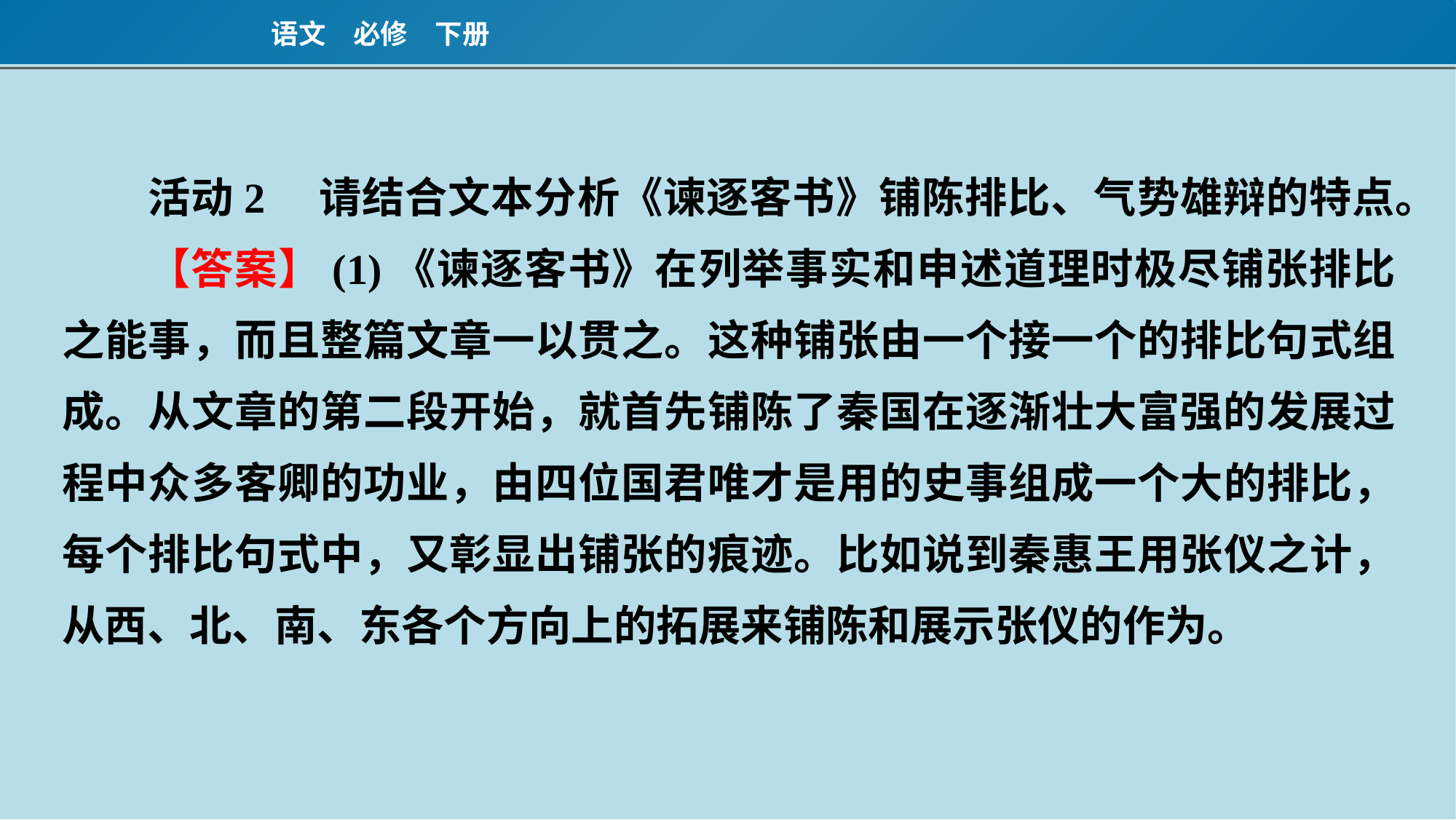

活动2　请结合文本分析《谏逐客书》铺陈排比、气势雄辩的特点。
【答案】(1)《谏逐客书》在列举事实和申述道理时极尽铺张排比之能事，而且整篇文章一以贯之。这种铺张由一个接一个的排比句式组成。从文章的第二段开始，就首先铺陈了秦国在逐渐壮大富强的发展过程中众多客卿的功业，由四位国君唯才是用的史事组成一个大的排比，每个排比句式中，又彰显出铺张的痕迹。比如说到秦惠王用张仪之计，从西、北、南、东各个方向上的拓展来铺陈和展示张仪的作为。